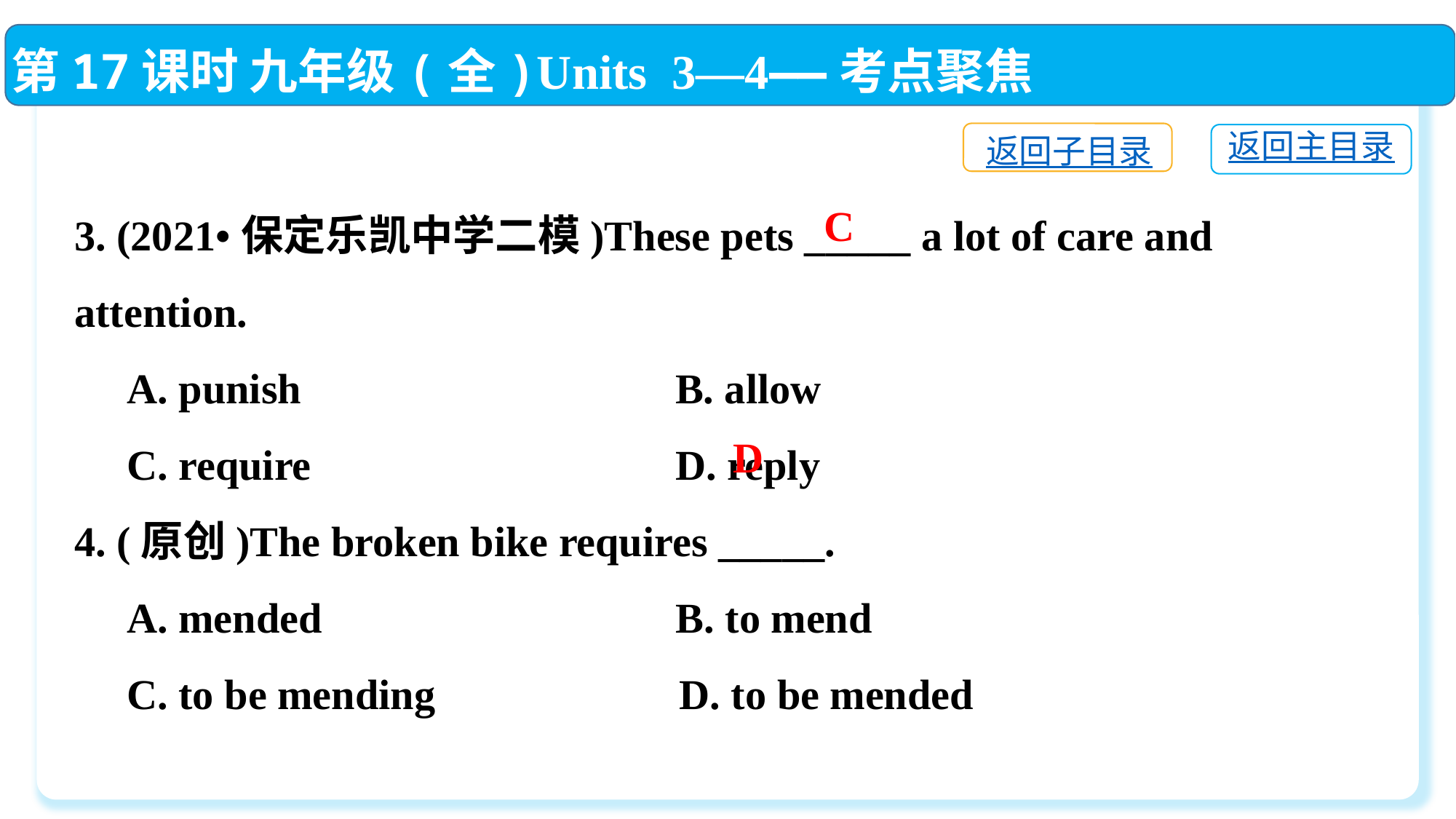

第17课时 九年级(全)Units  3—4——考点聚焦

返回子目录
返回主目录
3. (2021•保定乐凯中学二模)These pets _____ a lot of care and attention.
     A. punish　　 	                B. allow
     C. require　　	                D. reply
4. (原创)The broken bike requires _____.
     A. mended	                          B. to mend
     C. to be mending	                D. to be mended
C

D